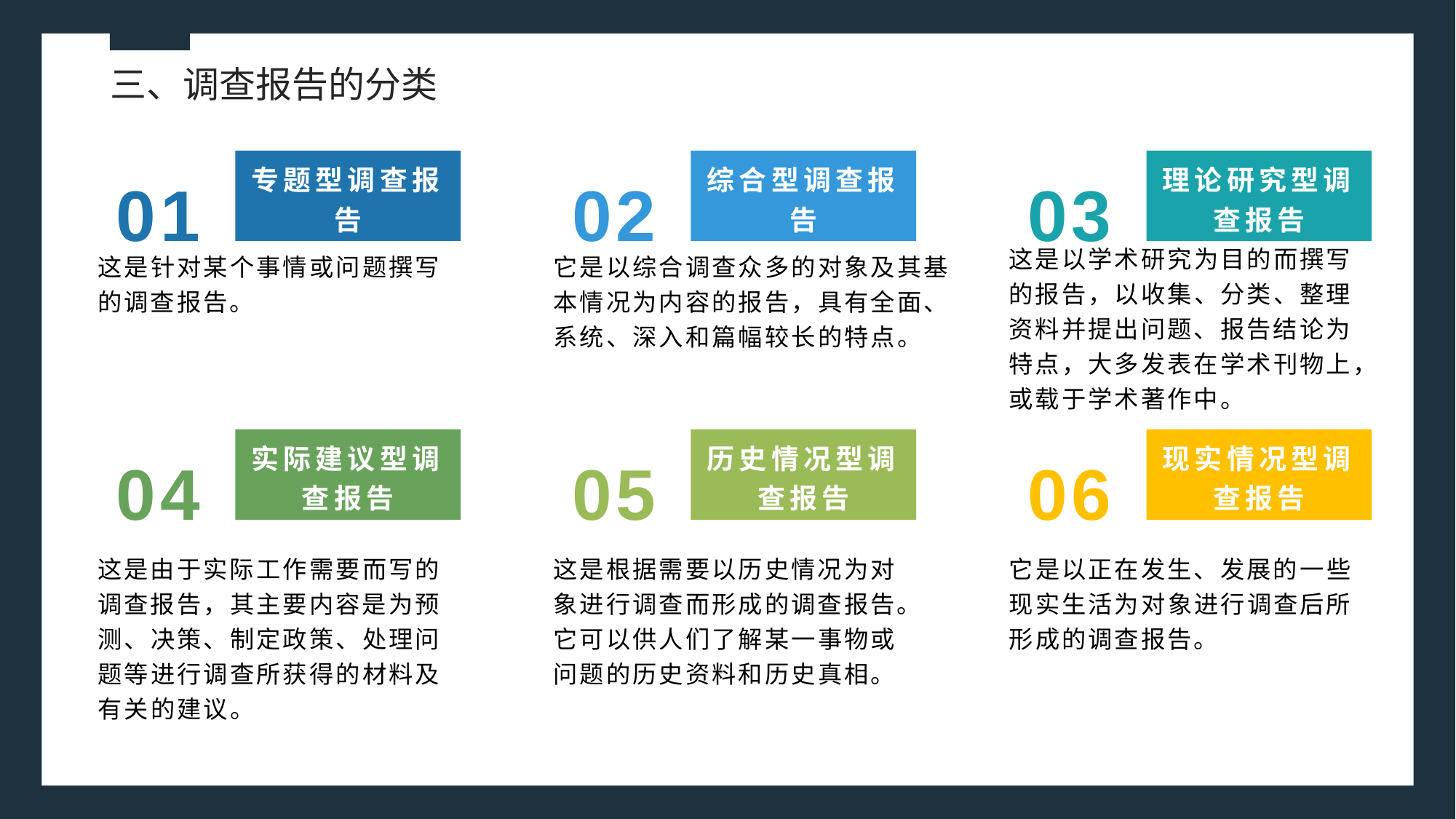

三、调查报告的分类
01
02
03
专题型调查报告
综合型调查报告
理论研究型调查报告
这是以学术研究为目的而撰写的报告，以收集、分类、整理资料并提出问题、报告结论为特点，大多发表在学术刊物上，或载于学术著作中。
它是以综合调查众多的对象及其基本情况为内容的报告，具有全面、系统、深入和篇幅较长的特点。
这是针对某个事情或问题撰写的调查报告。
04
05
06
实际建议型调查报告
历史情况型调查报告
现实情况型调查报告
这是由于实际工作需要而写的调查报告，其主要内容是为预测、决策、制定政策、处理问题等进行调查所获得的材料及有关的建议。
这是根据需要以历史情况为对象进行调查而形成的调查报告。它可以供人们了解某一事物或问题的历史资料和历史真相。
它是以正在发生、发展的一些现实生活为对象进行调查后所形成的调查报告。